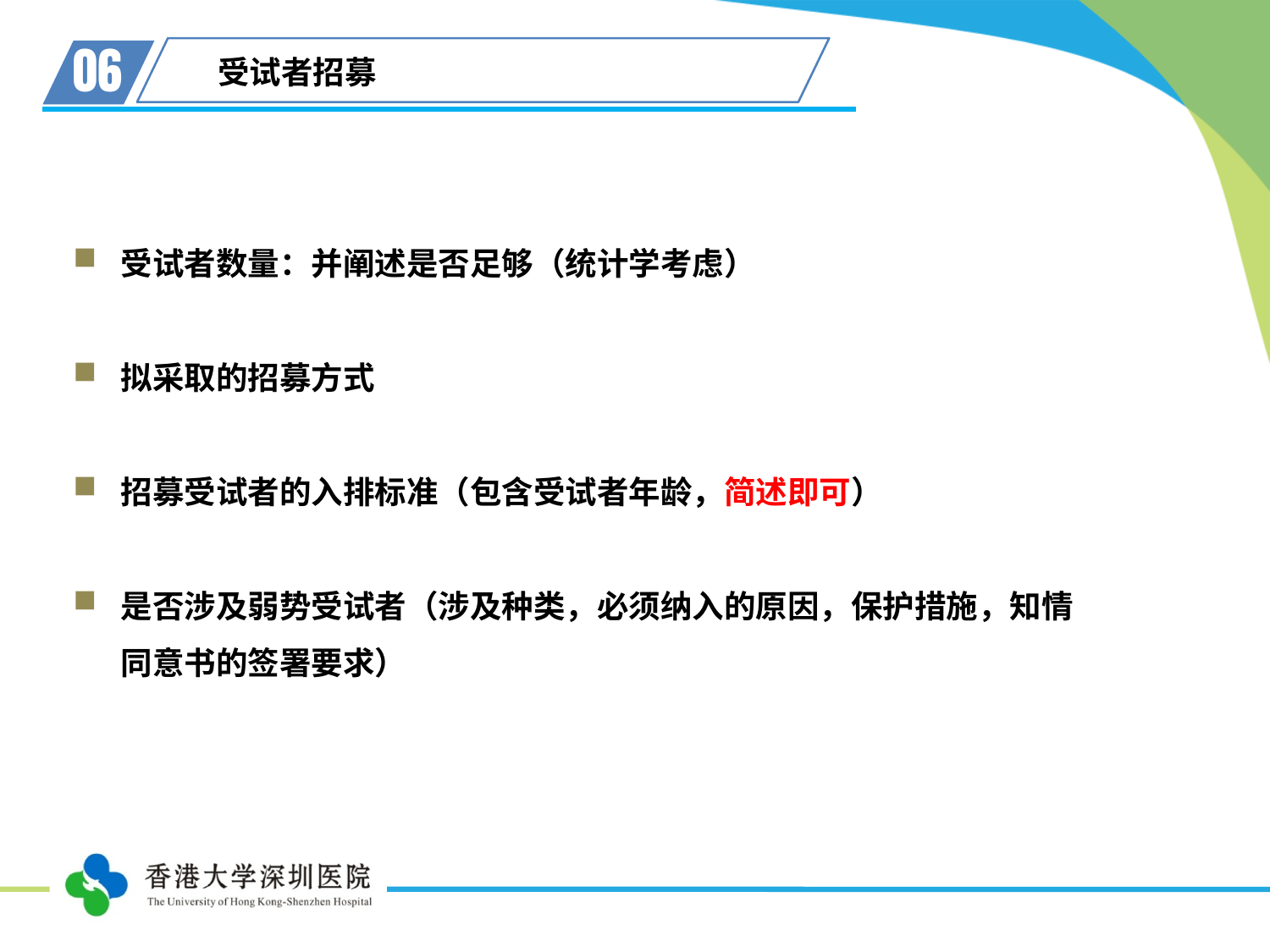

06

受试者招募
受试者数量：并阐述是否足够（统计学考虑）

拟采取的招募方式

招募受试者的入排标准（包含受试者年龄，简述即可）

是否涉及弱势受试者（涉及种类，必须纳入的原因，保护措施，知情同意书的签署要求）